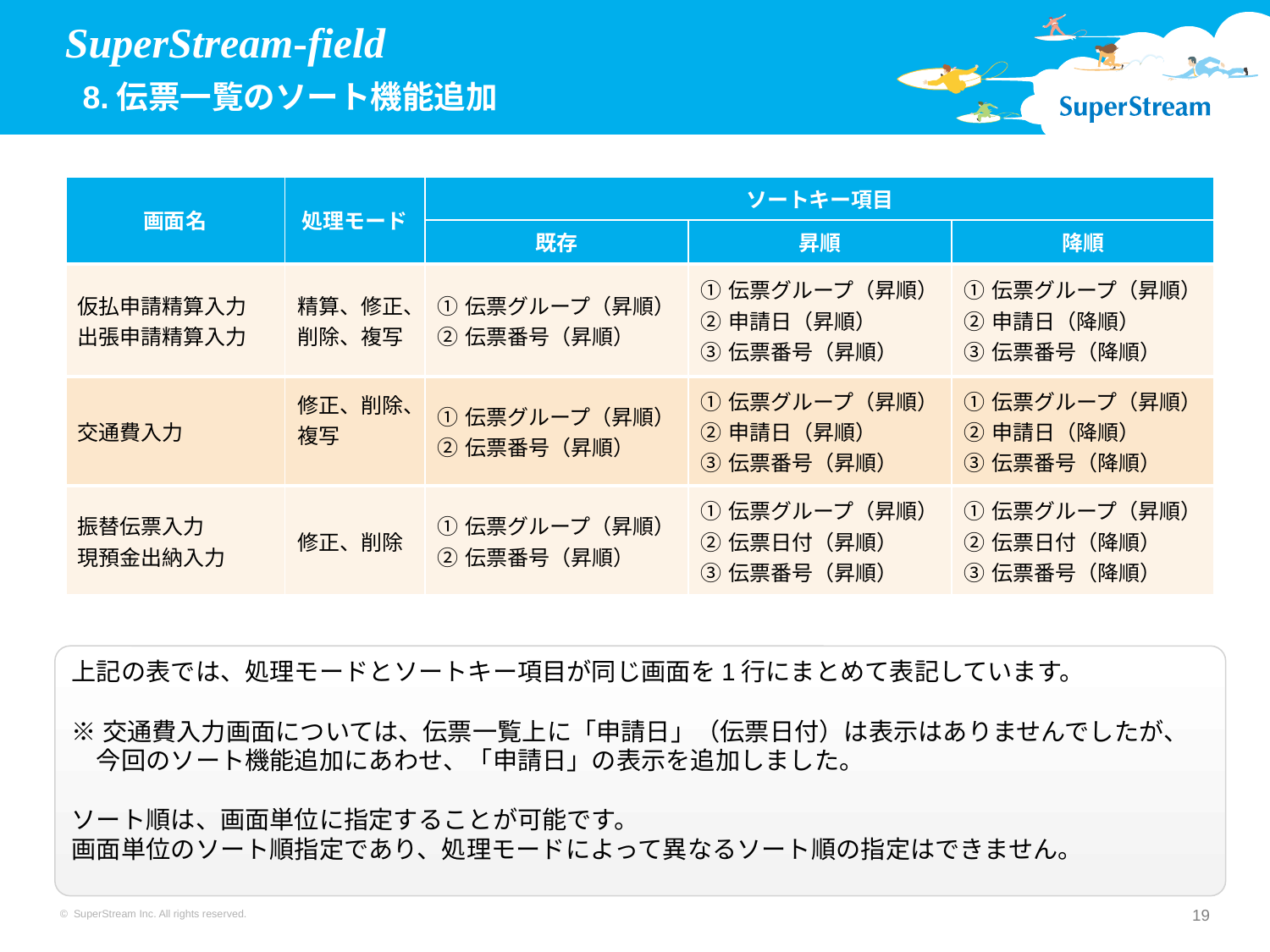

SuperStream-field
  8.伝票一覧のソート機能追加
| 画面名 | 処理モード | ソートキー項目 |  |  |
| --- | --- | --- | --- | --- |
|  |  | 既存 | 昇順 | 降順 |
| 仮払申請精算入力 出張申請精算入力 | 精算、修正、 削除、複写 | ①伝票グループ（昇順） ②伝票番号（昇順） | ①伝票グループ（昇順） ②申請日（昇順） ③伝票番号（昇順） | ①伝票グループ（昇順） ②申請日（降順） ③伝票番号（降順） |
| 交通費入力 | 修正、削除、複写 | ①伝票グループ（昇順） ②伝票番号（昇順） | ①伝票グループ（昇順） ②申請日（昇順） ③伝票番号（昇順） | ①伝票グループ（昇順） ②申請日（降順） ③伝票番号（降順） |
| 振替伝票入力 現預金出納入力 | 修正、削除 | ①伝票グループ（昇順） ②伝票番号（昇順） | ①伝票グループ（昇順） ②伝票日付（昇順） ③伝票番号（昇順） | ①伝票グループ（昇順） ②伝票日付（降順） ③伝票番号（降順） |
上記の表では、処理モードとソートキー項目が同じ画面を1行にまとめて表記しています。

※交通費入力画面については、伝票一覧上に「申請日」（伝票日付）は表示はありませんでしたが、
　今回のソート機能追加にあわせ、「申請日」の表示を追加しました。

ソート順は、画面単位に指定することが可能です。
画面単位のソート順指定であり、処理モードによって異なるソート順の指定はできません。
©  SuperStream Inc. All rights reserved.
19